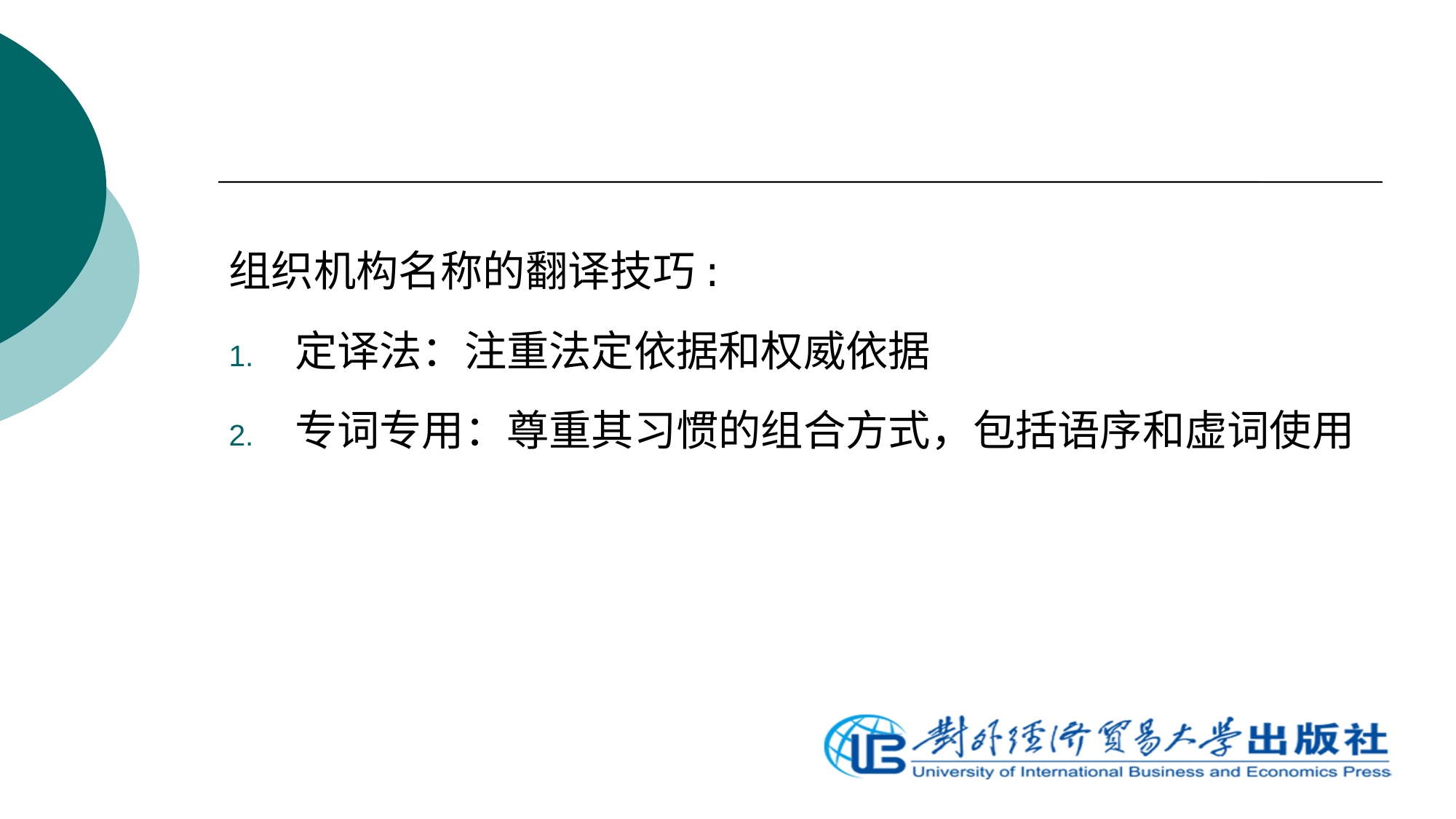

组织机构名称的翻译技巧:
定译法：注重法定依据和权威依据
专词专用：尊重其习惯的组合方式，包括语序和虚词使用